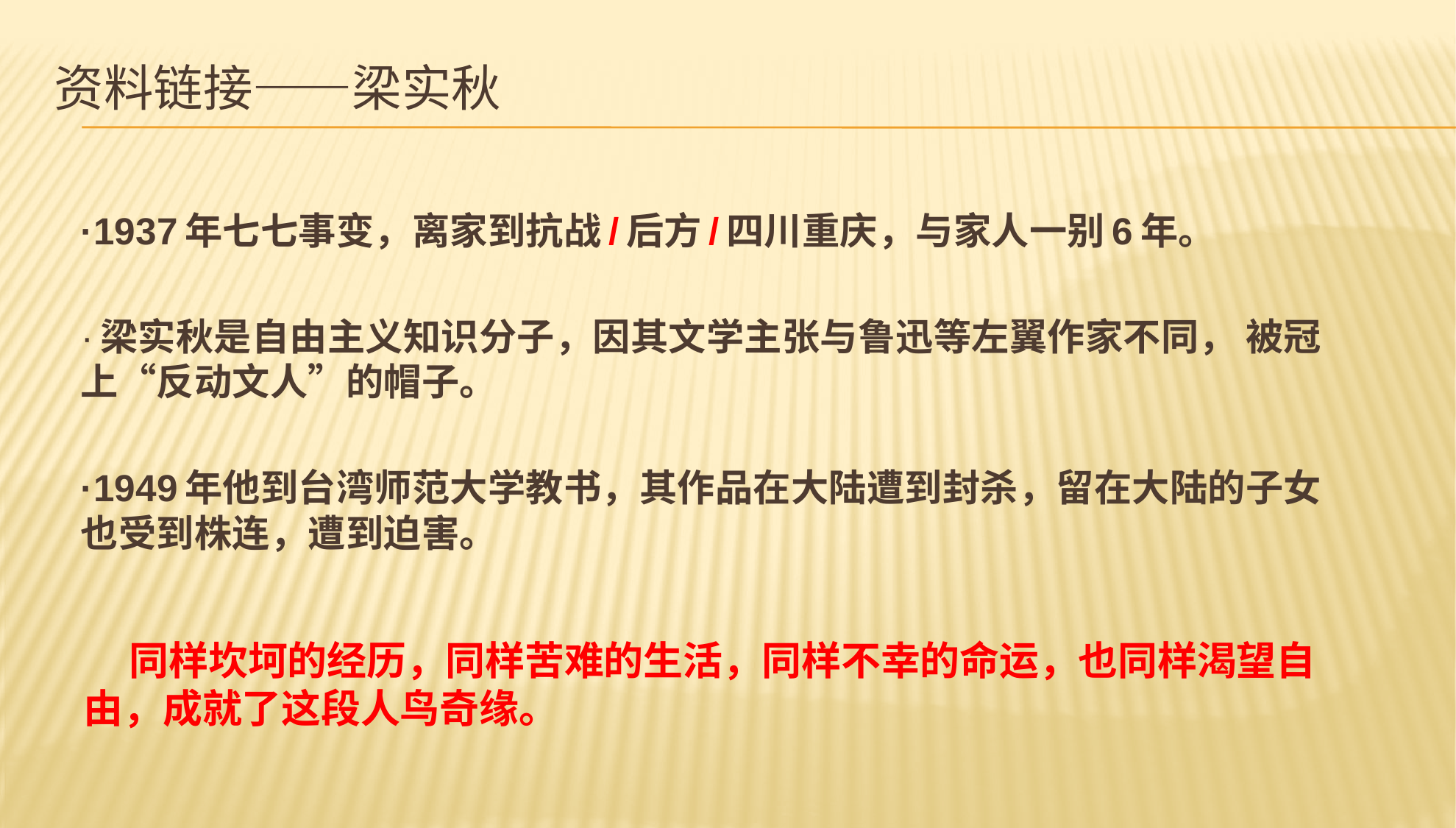

# 资料链接——梁实秋
·1937年七七事变，离家到抗战/后方/四川重庆，与家人一别6年。

·梁实秋是自由主义知识分子，因其文学主张与鲁迅等左翼作家不同， 被冠上“反动文人”的帽子。

·1949年他到台湾师范大学教书，其作品在大陆遭到封杀，留在大陆的子女也受到株连，遭到迫害。

    同样坎坷的经历，同样苦难的生活，同样不幸的命运，也同样渴望自由，成就了这段人鸟奇缘。